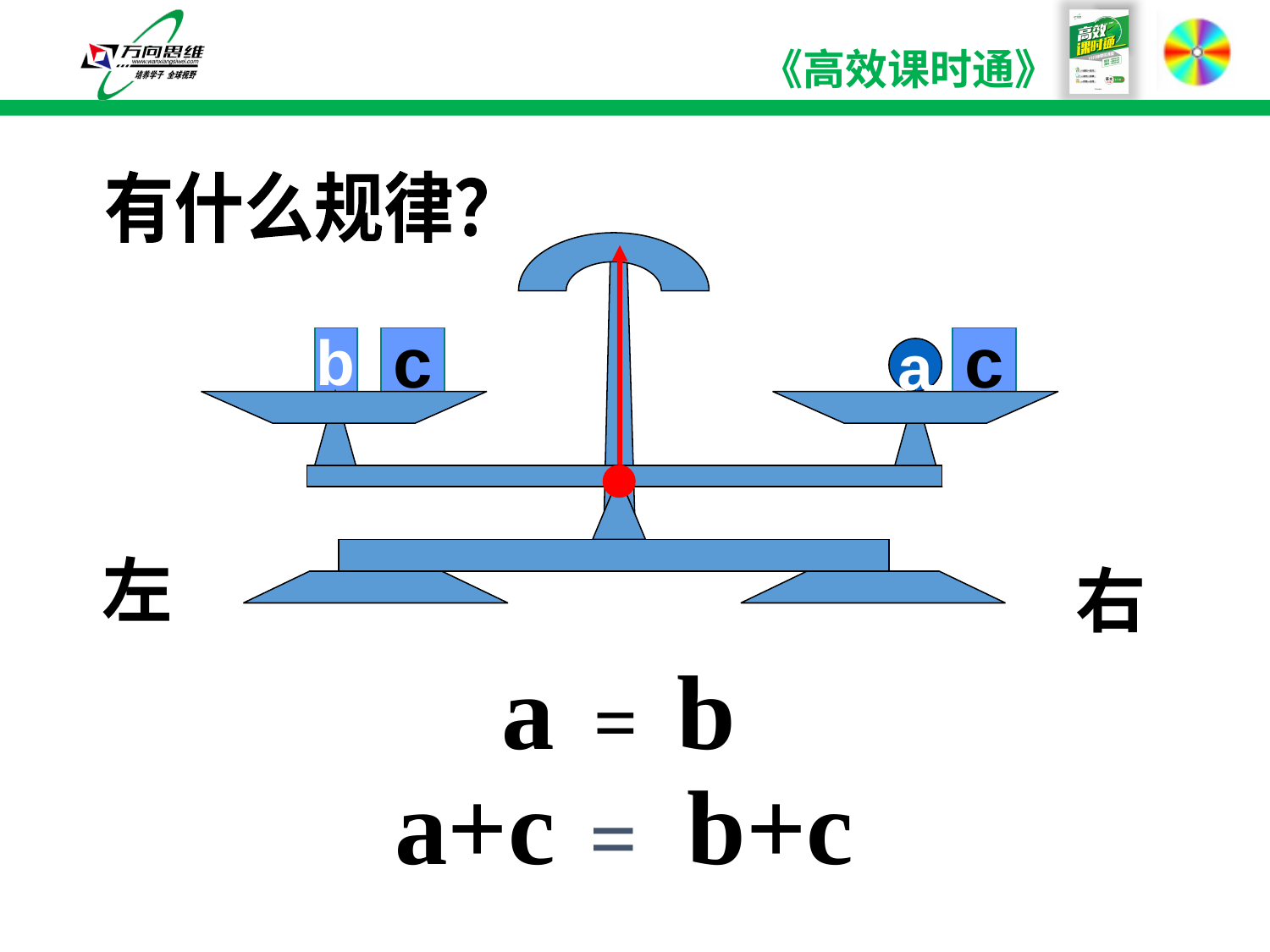

有什么规律？

b
c
c
a

左

右

a  =  b
a+c     b+c
=